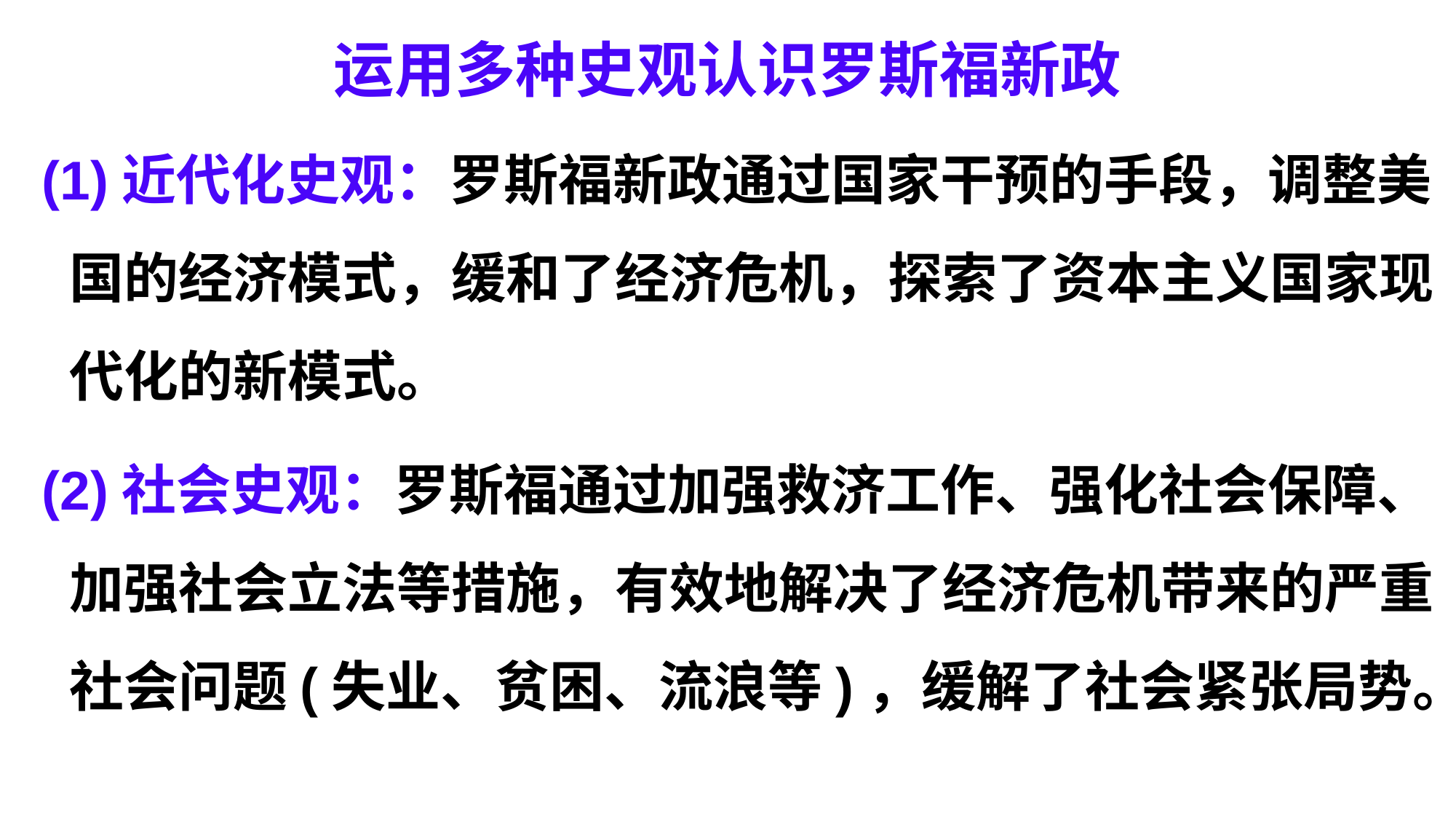

(1)近代化史观：罗斯福新政通过国家干预的手段，调整美国的经济模式，缓和了经济危机，探索了资本主义国家现代化的新模式。
(2)社会史观：罗斯福通过加强救济工作、强化社会保障、加强社会立法等措施，有效地解决了经济危机带来的严重社会问题(失业、贫困、流浪等)，缓解了社会紧张局势。

运用多种史观认识罗斯福新政